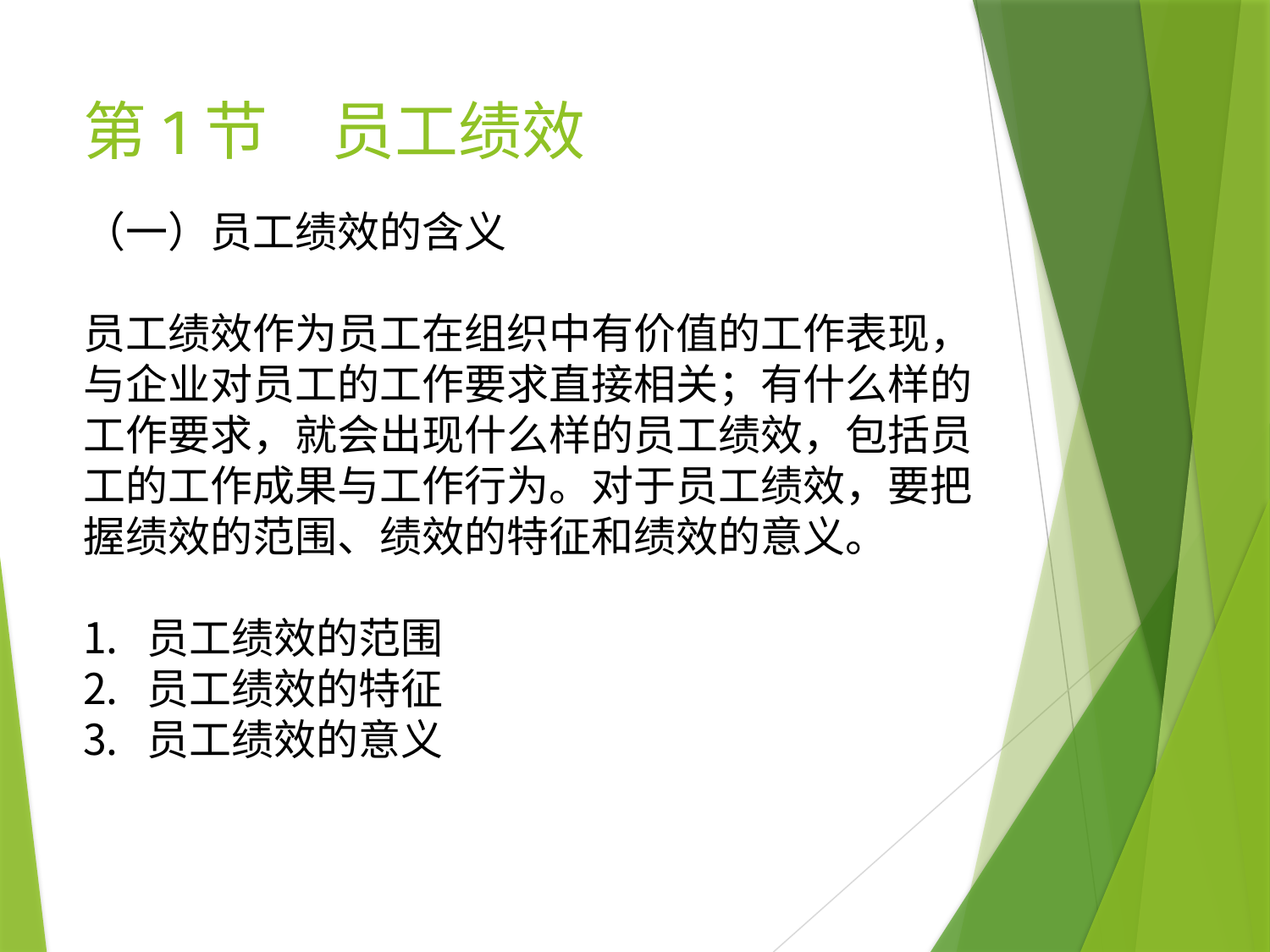

# 第1节　员工绩效
（一）员工绩效的含义

员工绩效作为员工在组织中有价值的工作表现，与企业对员工的工作要求直接相关；有什么样的工作要求，就会出现什么样的员工绩效，包括员工的工作成果与工作行为。对于员工绩效，要把握绩效的范围、绩效的特征和绩效的意义。

员工绩效的范围
员工绩效的特征
员工绩效的意义